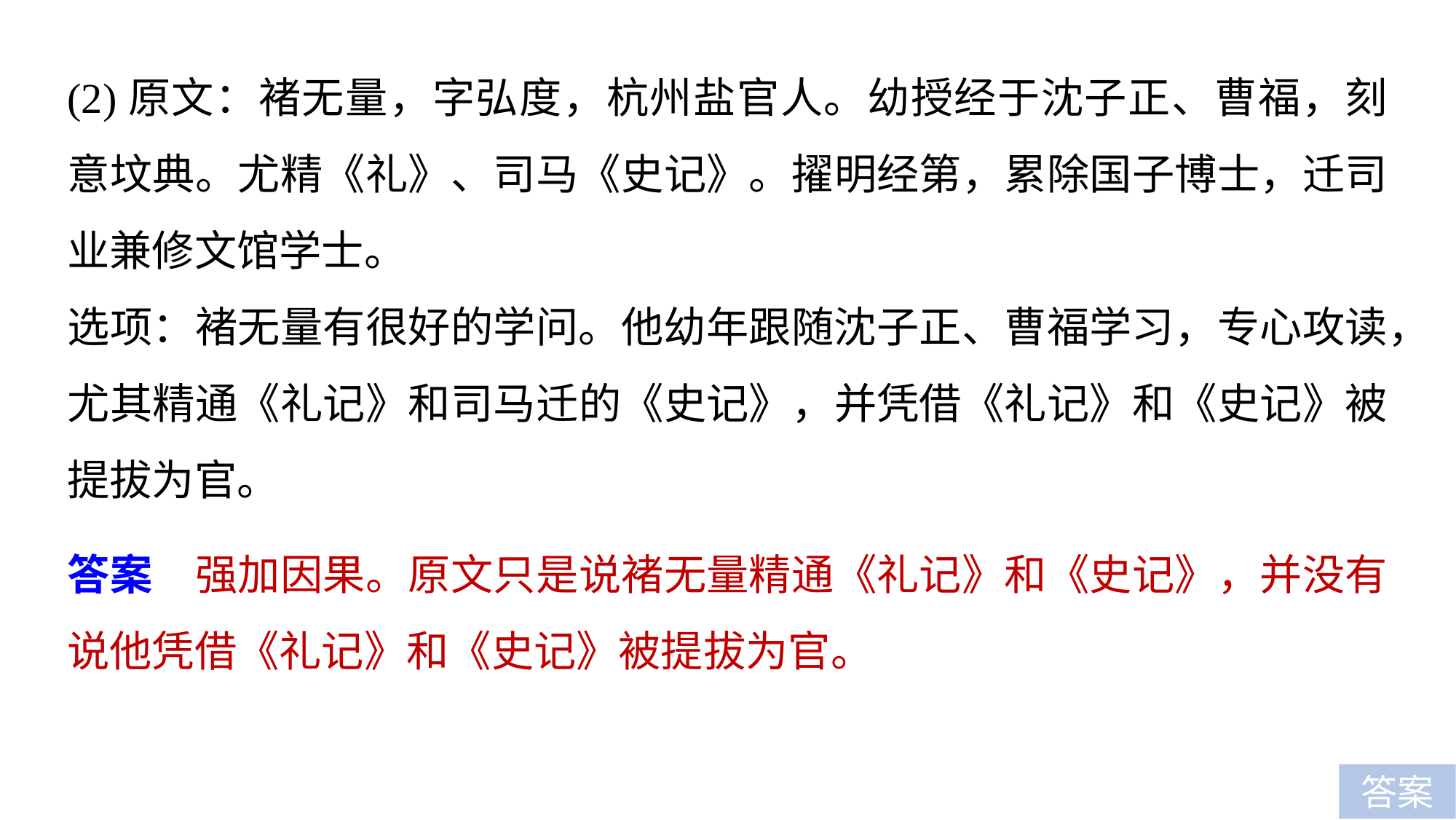

(2)原文：褚无量，字弘度，杭州盐官人。幼授经于沈子正、曹福，刻意坟典。尤精《礼》、司马《史记》。擢明经第，累除国子博士，迁司业兼修文馆学士。
选项：褚无量有很好的学问。他幼年跟随沈子正、曹福学习，专心攻读，尤其精通《礼记》和司马迁的《史记》，并凭借《礼记》和《史记》被提拔为官。
答案　强加因果。原文只是说褚无量精通《礼记》和《史记》，并没有说他凭借《礼记》和《史记》被提拔为官。
答案